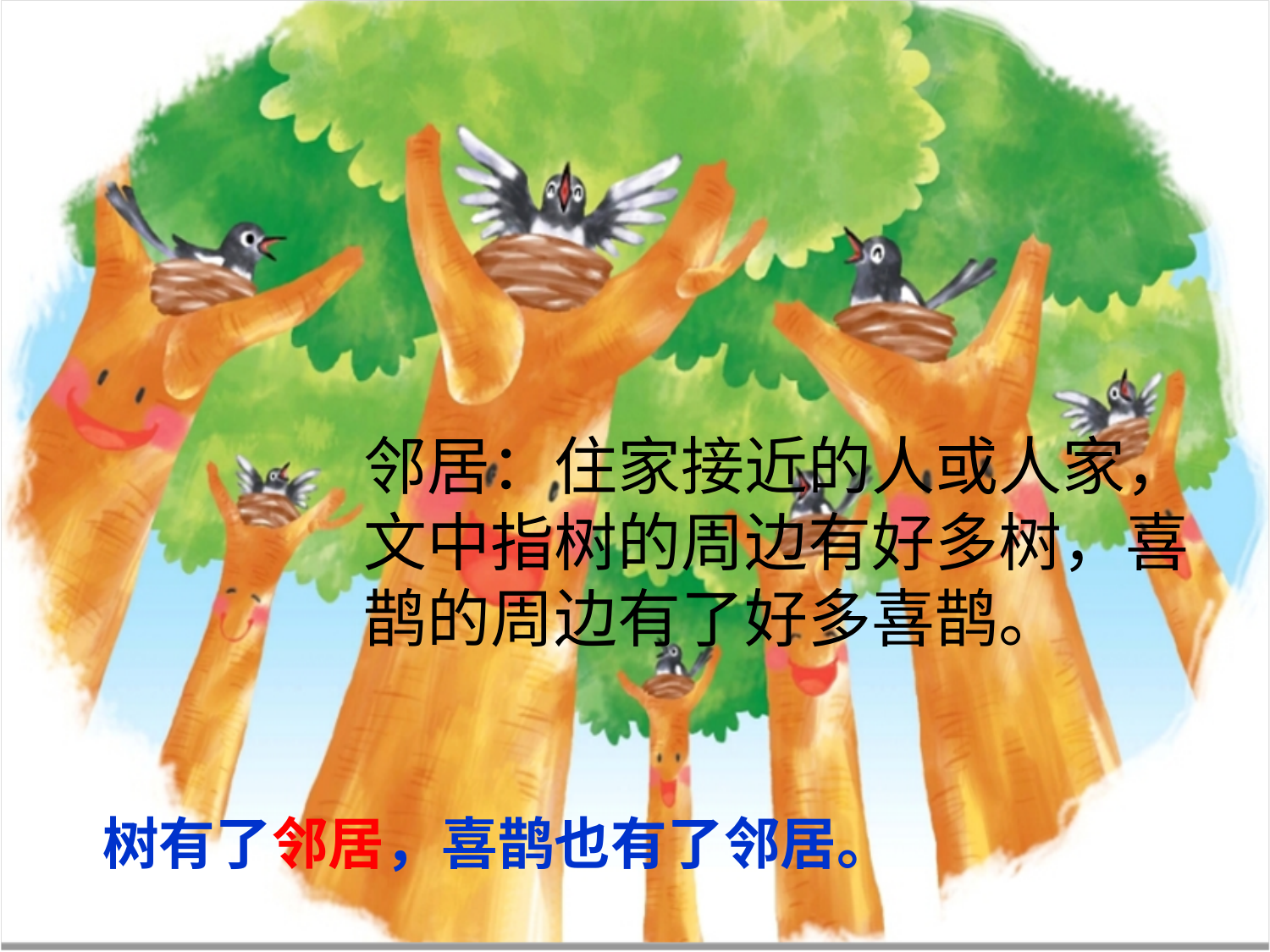

邻居：住家接近的人或人家，文中指树的周边有好多树，喜鹊的周边有了好多喜鹊。

    树有了邻居，喜鹊也有了邻居。